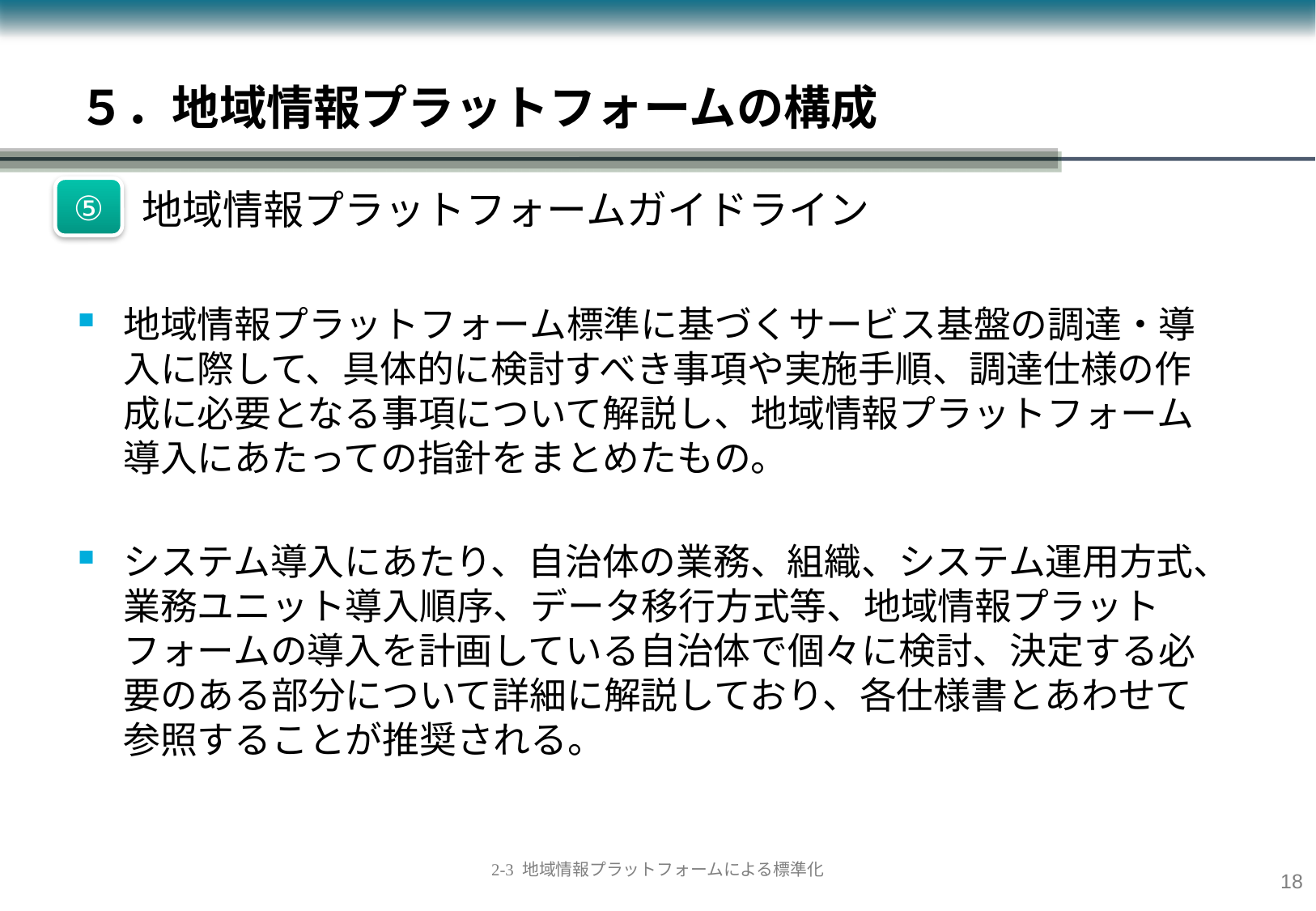

５．地域情報プラットフォームの構成
⑤
 地域情報プラットフォームガイドライン

地域情報プラットフォーム標準に基づくサービス基盤の調達・導入に際して、具体的に検討すべき事項や実施手順、調達仕様の作成に必要となる事項について解説し、地域情報プラットフォーム導入にあたっての指針をまとめたもの。

システム導入にあたり、自治体の業務、組織、システム運用方式、業務ユニット導入順序、データ移行方式等、地域情報プラットフォームの導入を計画している自治体で個々に検討、決定する必要のある部分について詳細に解説しており、各仕様書とあわせて参照することが推奨される。

18
2-3 地域情報プラットフォームによる標準化